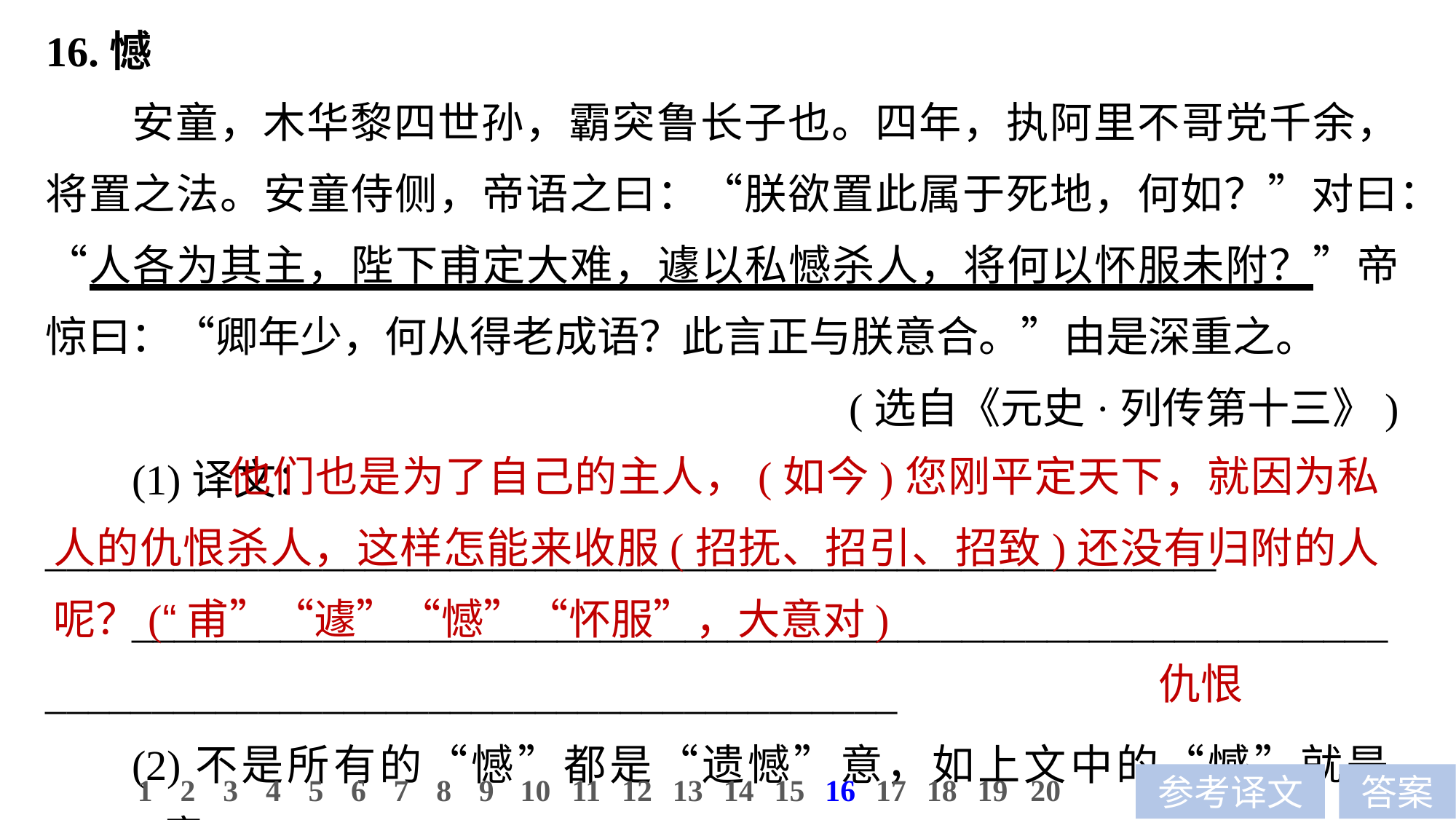

16.憾
安童，木华黎四世孙，霸突鲁长子也。四年，执阿里不哥党千余，将置之法。安童侍侧，帝语之曰：“朕欲置此属于死地，何如？”对曰：“人各为其主，陛下甫定大难，遽以私憾杀人，将何以怀服未附？”帝惊曰：“卿年少，何从得老成语？此言正与朕意合。”由是深重之。
(选自《元史·列传第十三》)
(1)译文：_______________________________________________________
___________________________________________________________________________________________________
(2)不是所有的“憾”都是“遗憾”意，如上文中的“憾”就是_____意。
                他们也是为了自己的主人，(如今)您刚平定天下，就因为私人的仇恨杀人，这样怎能来收服(招抚、招引、招致)还没有归附的人呢？(“甫”“遽”“憾”“怀服”，大意对)
仇恨
10
1
2
3
4
5
6
7
8
9
11
12
13
14
15
16
17
18
19
20
参考译文
答案